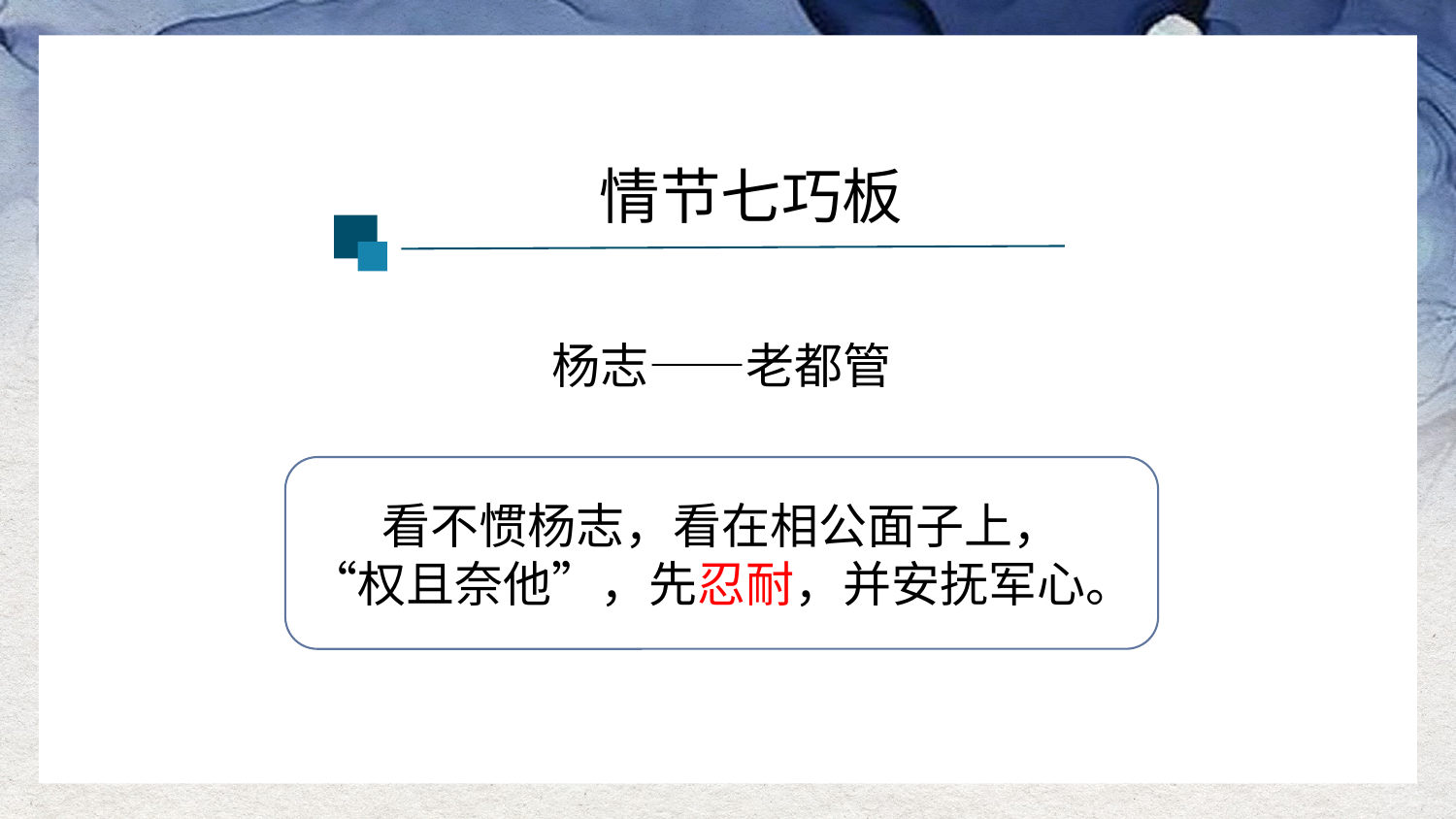

情节七巧板

杨志——老都管
看不惯杨志，看在相公面子上，“权且奈他”，先忍耐，并安抚军心。